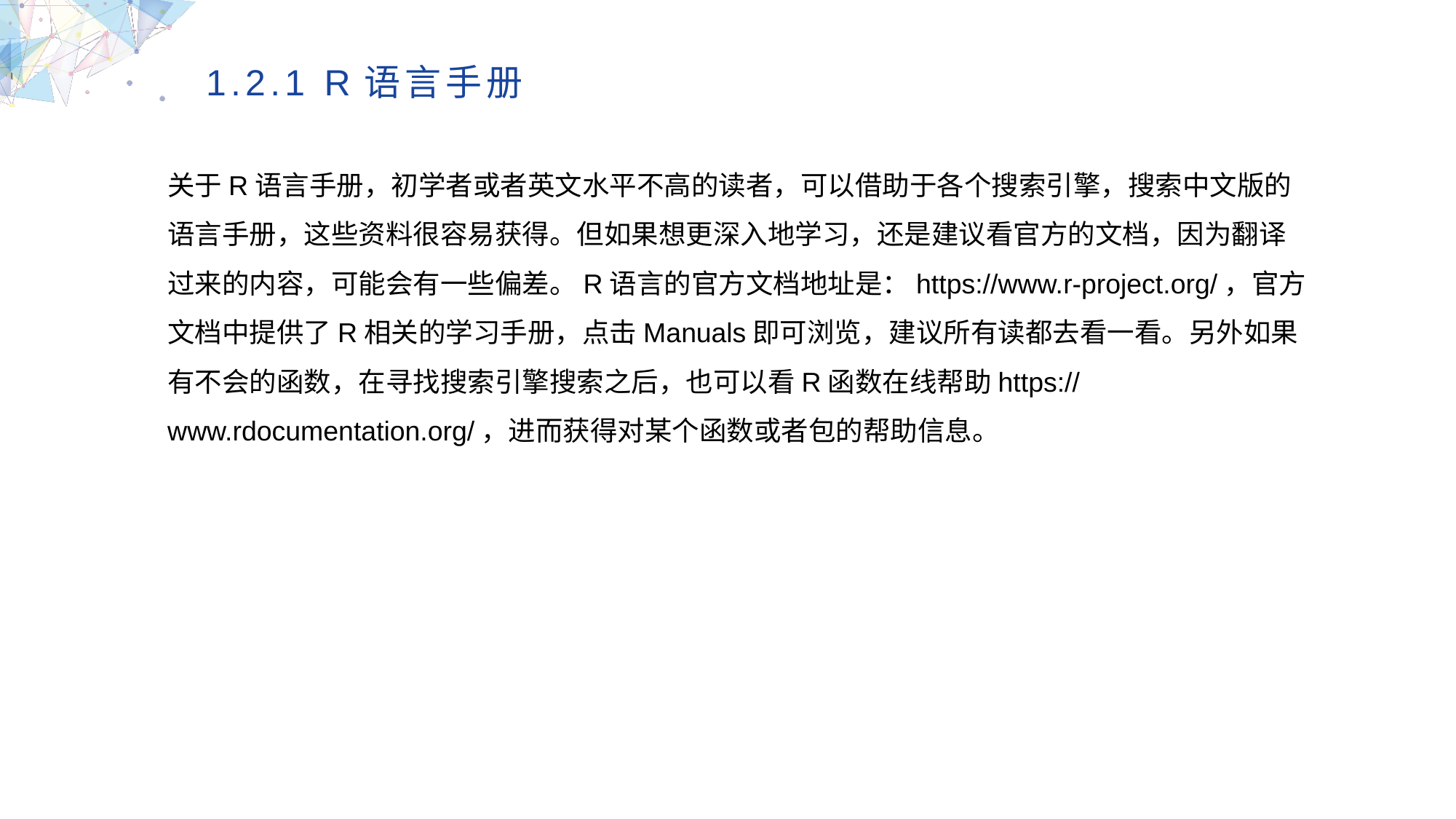

1.2.1 R语言手册
关于R语言手册，初学者或者英文水平不高的读者，可以借助于各个搜索引擎，搜索中文版的语言手册，这些资料很容易获得。但如果想更深入地学习，还是建议看官方的文档，因为翻译过来的内容，可能会有一些偏差。R语言的官方文档地址是：https://www.r-project.org/，官方文档中提供了R相关的学习手册，点击Manuals即可浏览，建议所有读都去看一看。另外如果有不会的函数，在寻找搜索引擎搜索之后，也可以看R函数在线帮助https://www.rdocumentation.org/，进而获得对某个函数或者包的帮助信息。
MULTIPURPOSE PRESENTATION TEMPLATE | UNIQUE DESIGN
Welcome Message
Please replace text, click add relevant headline, modify the text content, also can copy your content to this directly. Please replace text, click add relevant headline, modify the text content, also can copy your content to this directly.